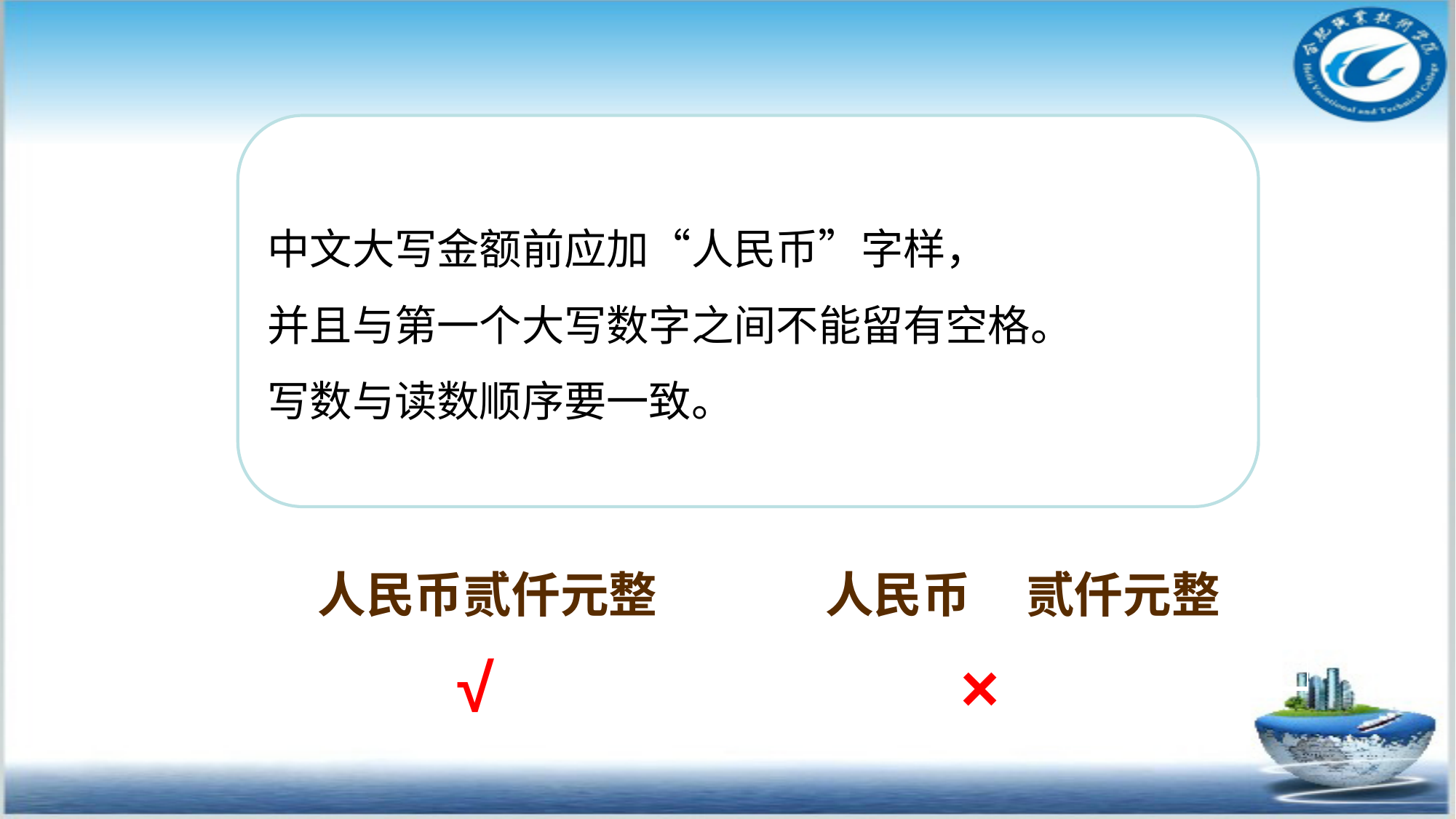

中文大写金额前应加“人民币”字样，
并且与第一个大写数字之间不能留有空格。
写数与读数顺序要一致。

| 人民币贰仟元整 |
| --- |
| 人民币 贰仟元整 |
| --- |
×
√

18